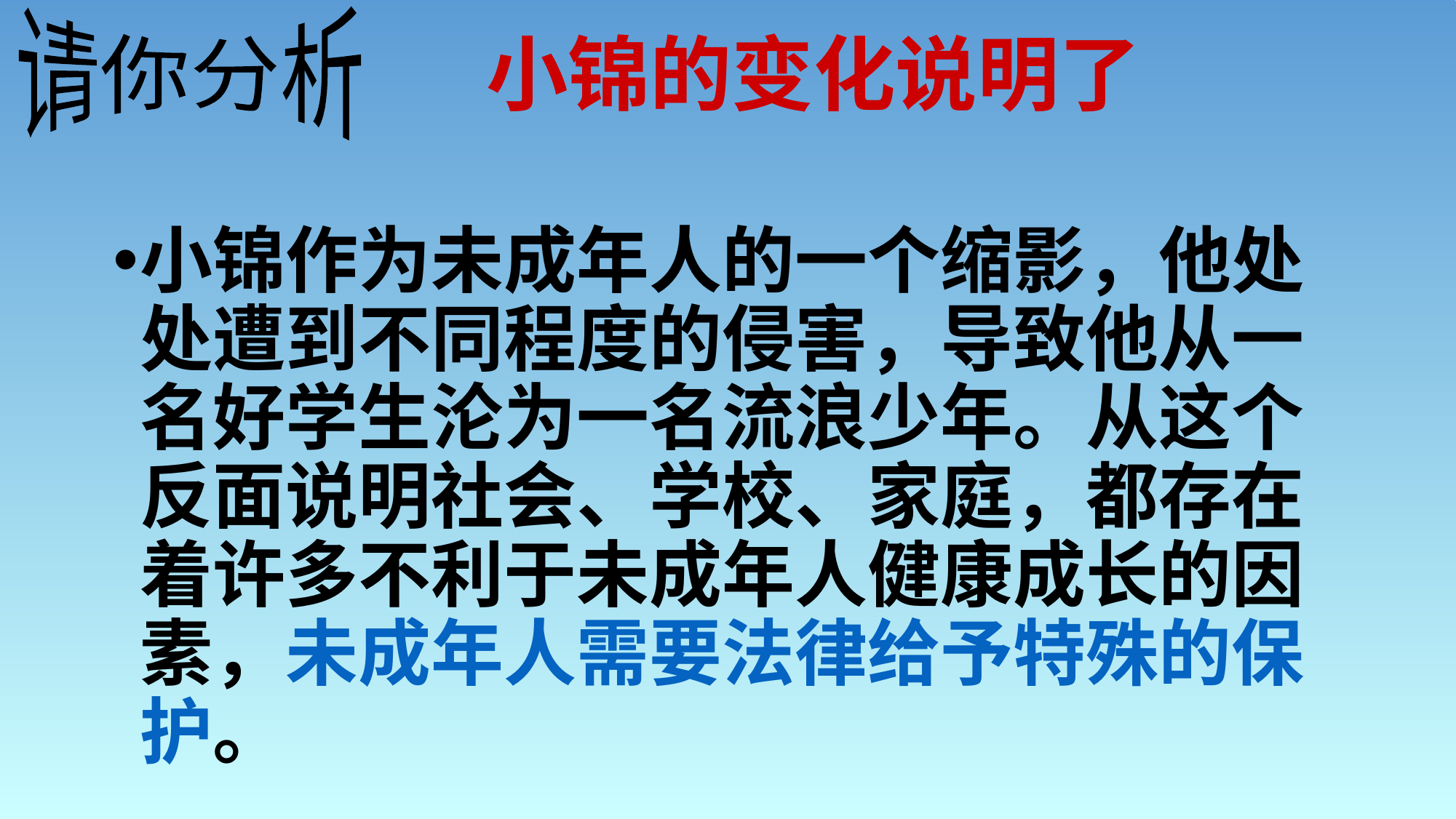

请你分析
# 小锦的变化说明了
小锦作为未成年人的一个缩影，他处处遭到不同程度的侵害，导致他从一名好学生沦为一名流浪少年。从这个反面说明社会、学校、家庭，都存在着许多不利于未成年人健康成长的因素，未成年人需要法律给予特殊的保护。